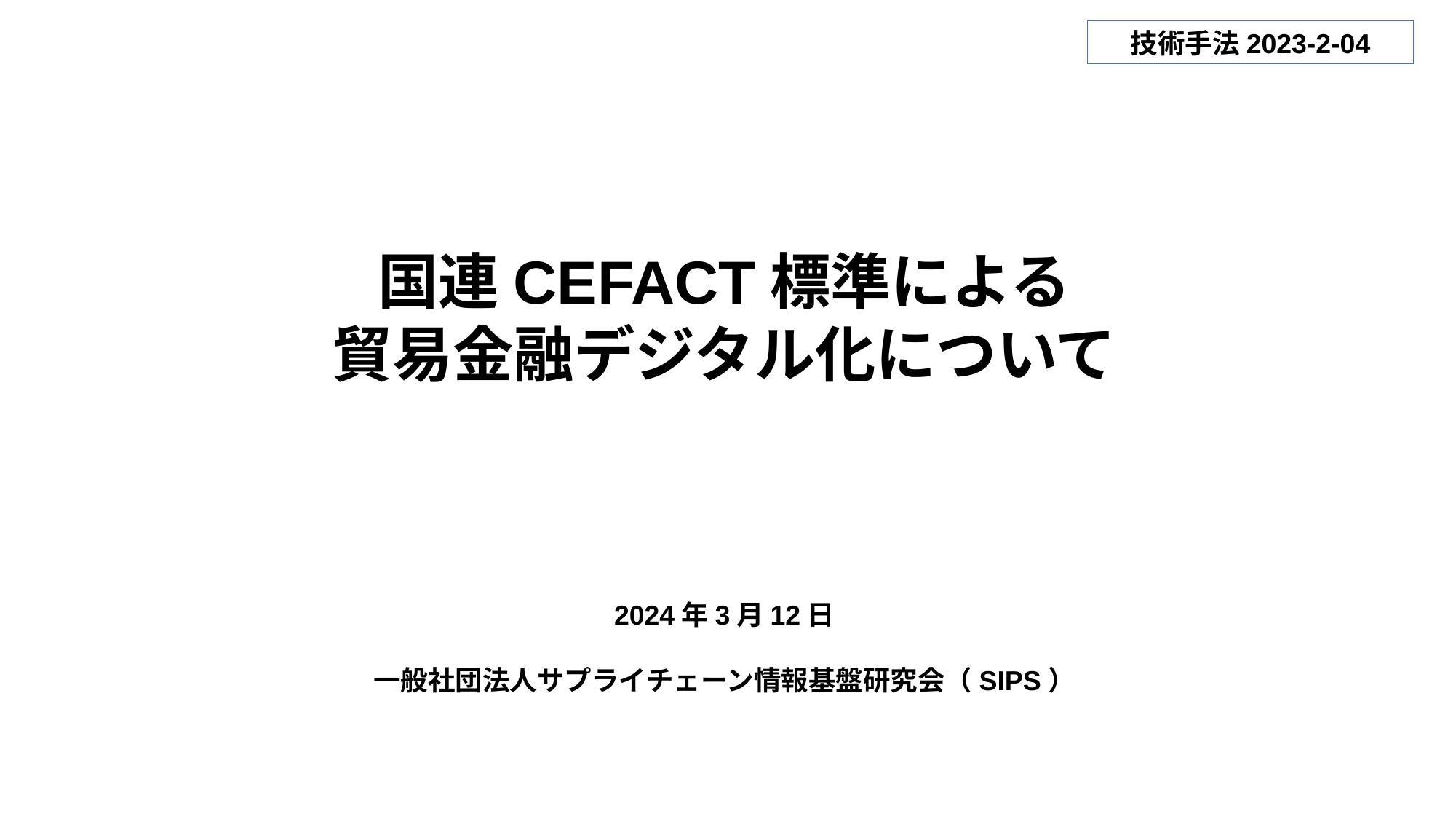

技術手法2023-2-04
国連CEFACT標準による
貿易金融デジタル化について
2024年3月12日

一般社団法人サプライチェーン情報基盤研究会（SIPS）